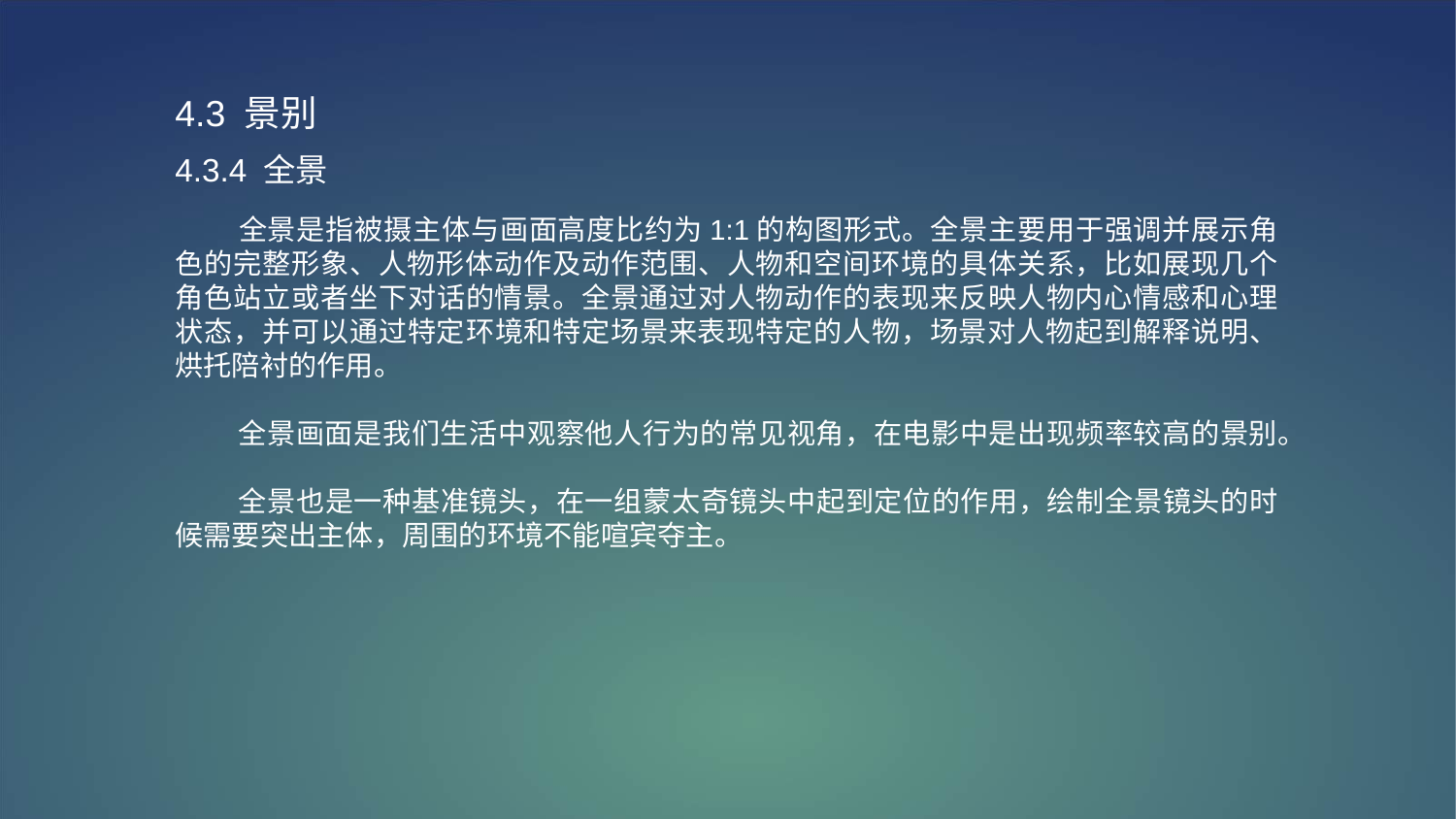

4.3 景别
4.3.4 全景
  全景是指被摄主体与画面高度比约为1:1的构图形式。全景主要用于强调并展示角色的完整形象、人物形体动作及动作范围、人物和空间环境的具体关系，比如展现几个角色站立或者坐下对话的情景。全景通过对人物动作的表现来反映人物内心情感和心理状态，并可以通过特定环境和特定场景来表现特定的人物，场景对人物起到解释说明、烘托陪衬的作用。

  全景画面是我们生活中观察他人行为的常见视角，在电影中是出现频率较高的景别。

  全景也是一种基准镜头，在一组蒙太奇镜头中起到定位的作用，绘制全景镜头的时候需要突出主体，周围的环境不能喧宾夺主。